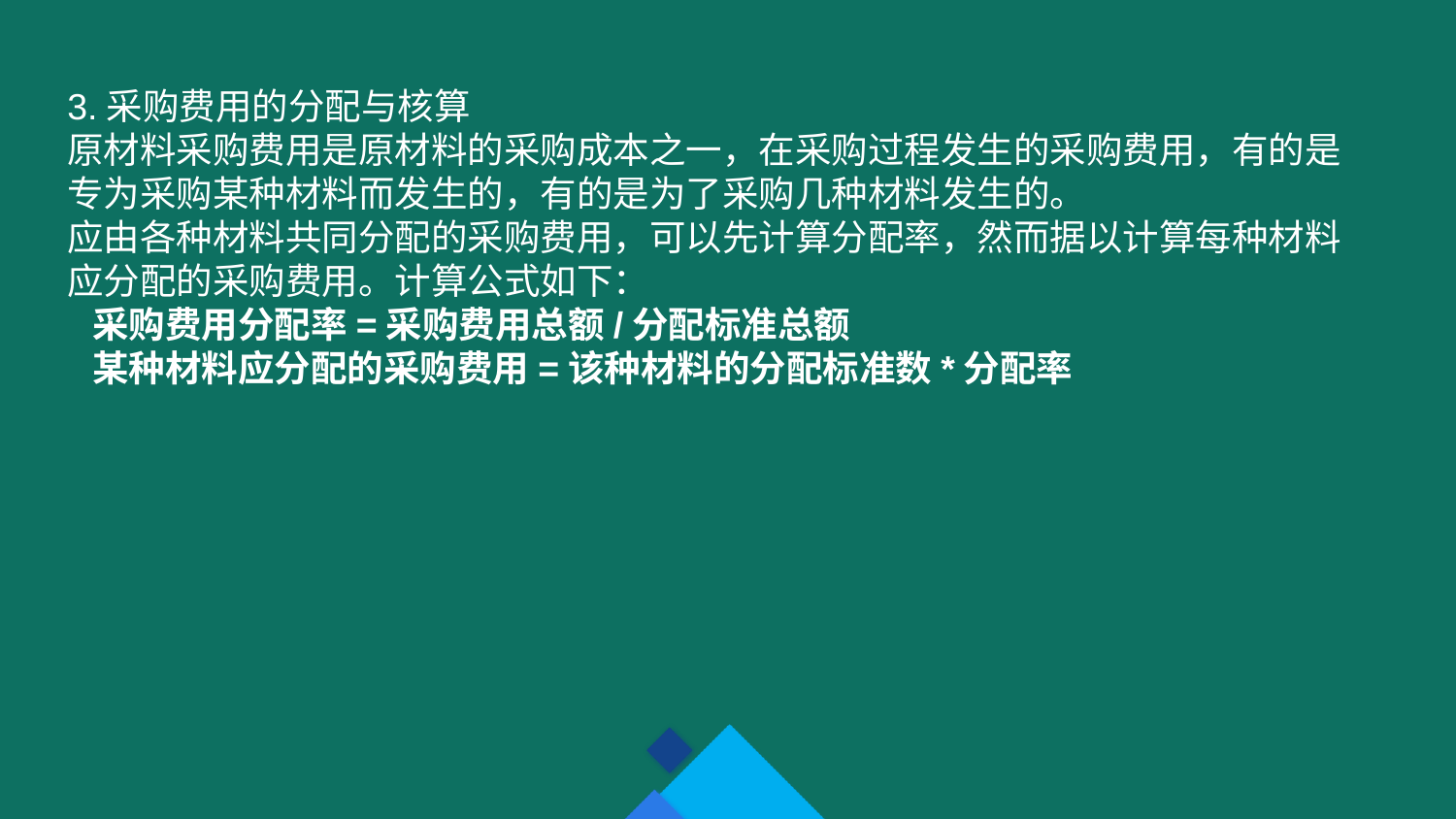

3.采购费用的分配与核算
原材料采购费用是原材料的采购成本之一，在采购过程发生的采购费用，有的是专为采购某种材料而发生的，有的是为了采购几种材料发生的。
应由各种材料共同分配的采购费用，可以先计算分配率，然而据以计算每种材料应分配的采购费用。计算公式如下：
  采购费用分配率=采购费用总额/分配标准总额
  某种材料应分配的采购费用=该种材料的分配标准数*分配率